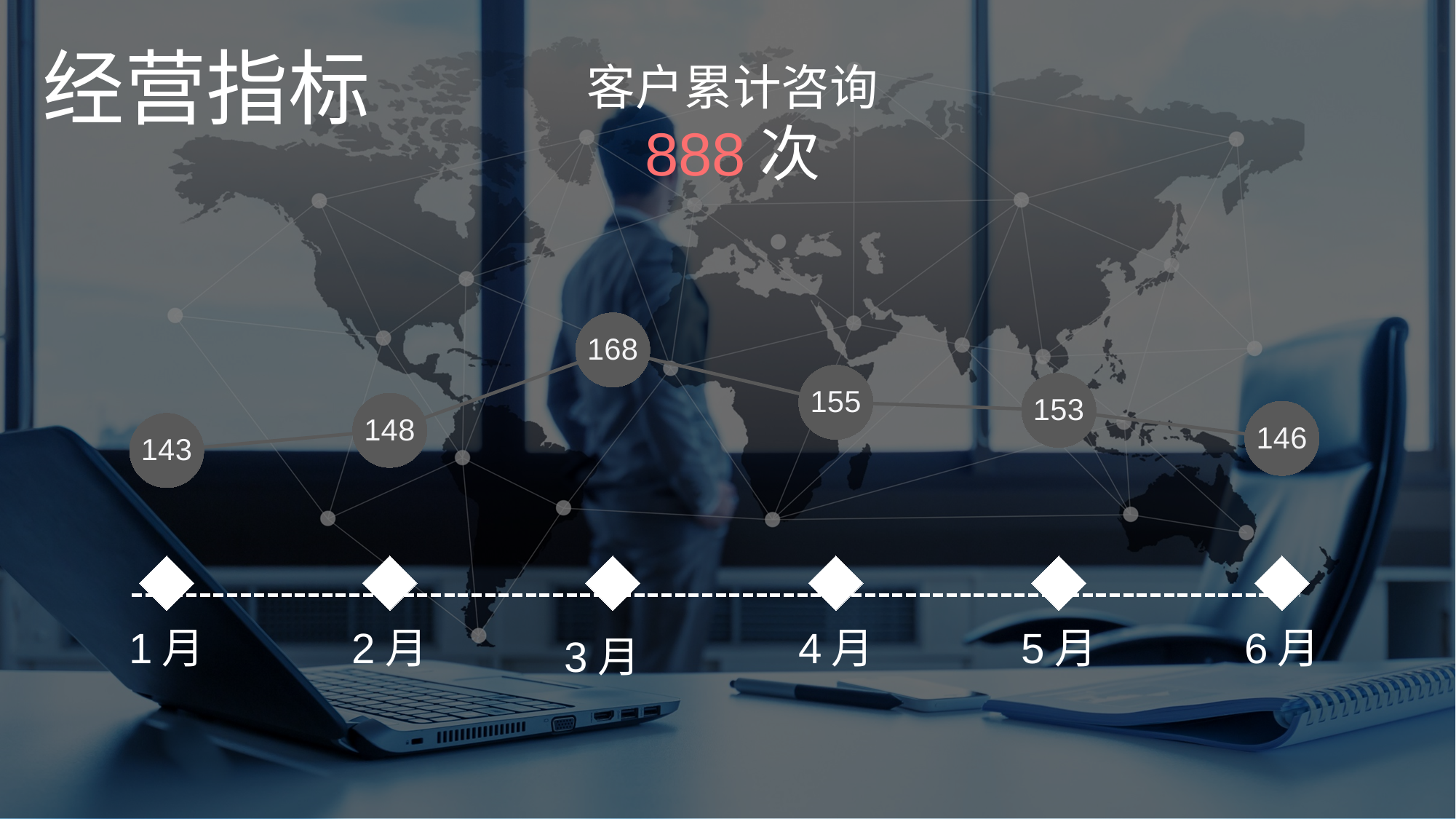

经营指标
客户累计咨询
888次

### Chart

| Category | 系列 1 | 系列 3 |
|---|---|---|
| 1月 | 143.0 | 110.0 |
| 2月 | 148.0 | 110.0 |
| 3月 | 168.0 | 110.0 |
| 4月 | 155.0 | 110.0 |
| 5月 | 153.0 | 110.0 |
| 6月 | 146.0 | 110.0 |